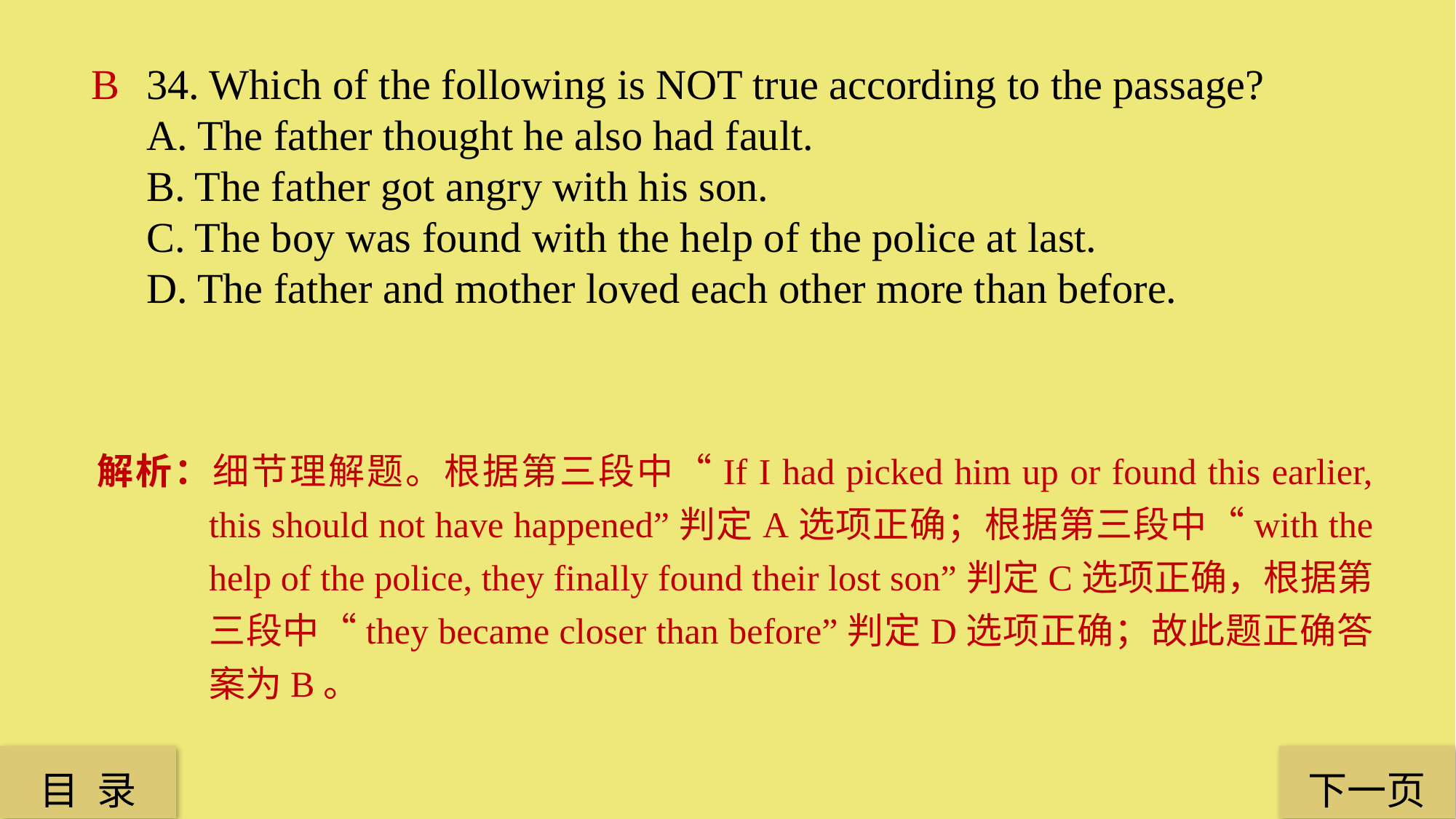

B
34. Which of the following is NOT true according to the passage?
A. The father thought he also had fault.
B. The father got angry with his son.
C. The boy was found with the help of the police at last.
D. The father and mother loved each other more than before.
解析：细节理解题。根据第三段中“If I had picked him up or found this earlier, this should not have happened”判定A选项正确；根据第三段中“with the help of the police, they finally found their lost son”判定C选项正确，根据第三段中“they became closer than before”判定D选项正确；故此题正确答案为B。